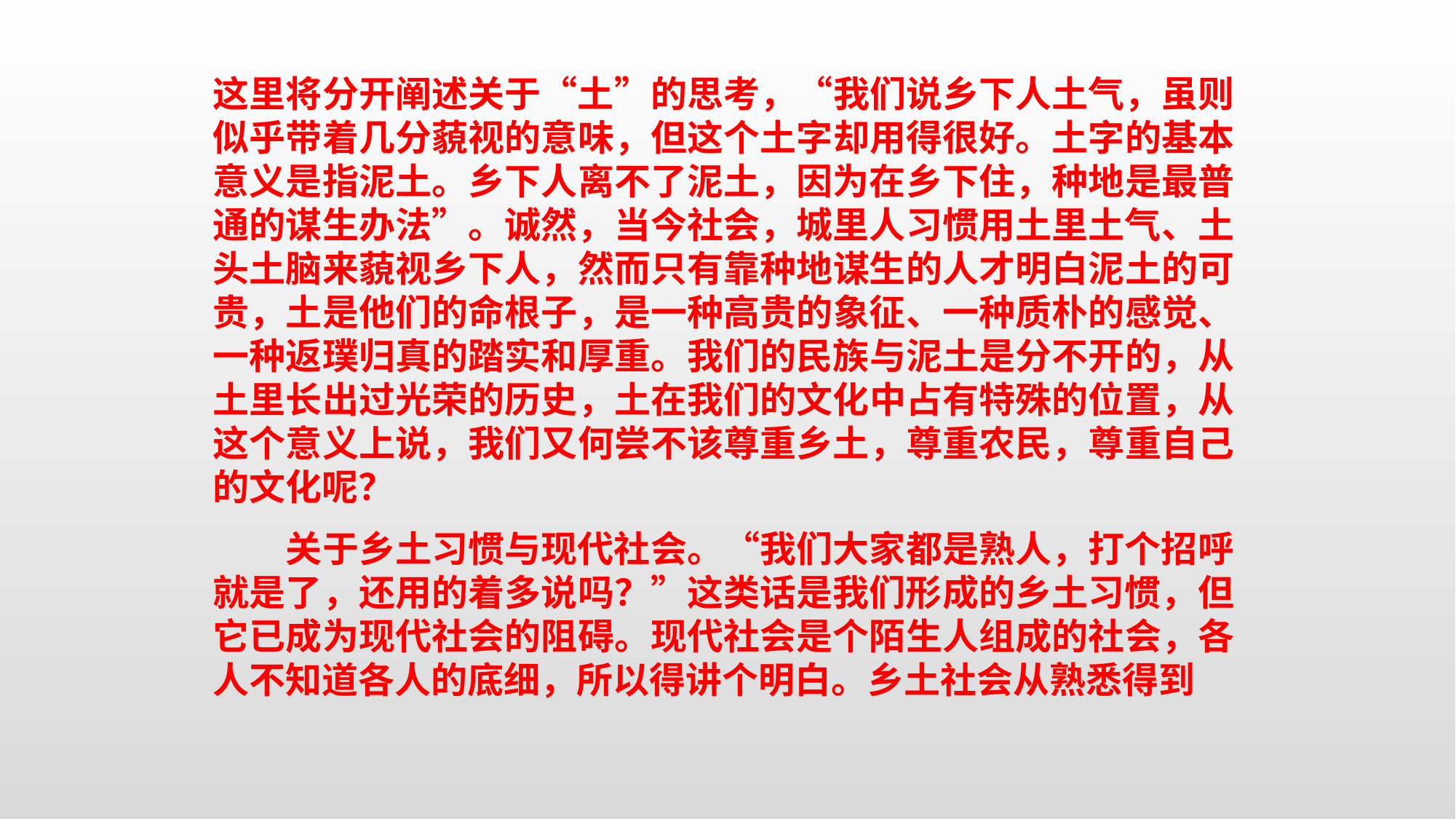

这里将分开阐述关于“土”的思考，“我们说乡下人土气，虽则似乎带着几分藐视的意味，但这个土字却用得很好。土字的基本意义是指泥土。乡下人离不了泥土，因为在乡下住，种地是最普通的谋生办法”。诚然，当今社会，城里人习惯用土里土气、土头土脑来藐视乡下人，然而只有靠种地谋生的人才明白泥土的可贵，土是他们的命根子，是一种高贵的象征、一种质朴的感觉、一种返璞归真的踏实和厚重。我们的民族与泥土是分不开的，从土里长出过光荣的历史，土在我们的文化中占有特殊的位置，从这个意义上说，我们又何尝不该尊重乡土，尊重农民，尊重自己的文化呢？
关于乡土习惯与现代社会。“我们大家都是熟人，打个招呼就是了，还用的着多说吗？”这类话是我们形成的乡土习惯，但它已成为现代社会的阻碍。现代社会是个陌生人组成的社会，各人不知道各人的底细，所以得讲个明白。乡土社会从熟悉得到